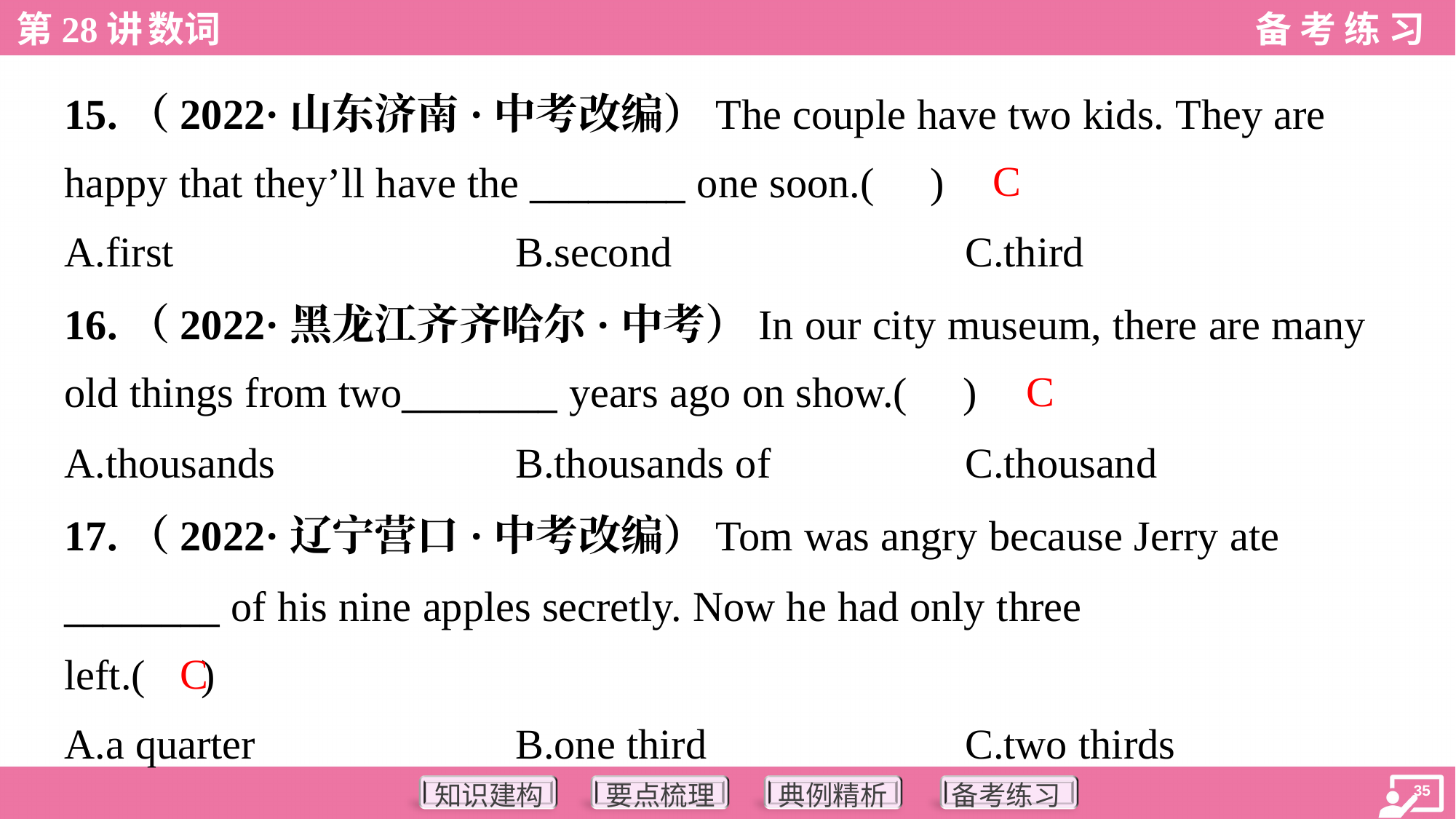

15.（2022·山东济南·中考改编）The couple have two kids. They are
happy that they’ll have the ________ one soon.(     )
C
A.first	B.second	C.third
16.（2022·黑龙江齐齐哈尔·中考）In our city museum, there are many
old things from two________ years ago on show.(     )
C
A.thousands	B.thousands of	C.thousand
17.（2022·辽宁营口·中考改编）Tom was angry because Jerry ate
________ of his nine apples secretly. Now he had only three
left.(     )
C
A.a quarter	B.one third	C.two thirds